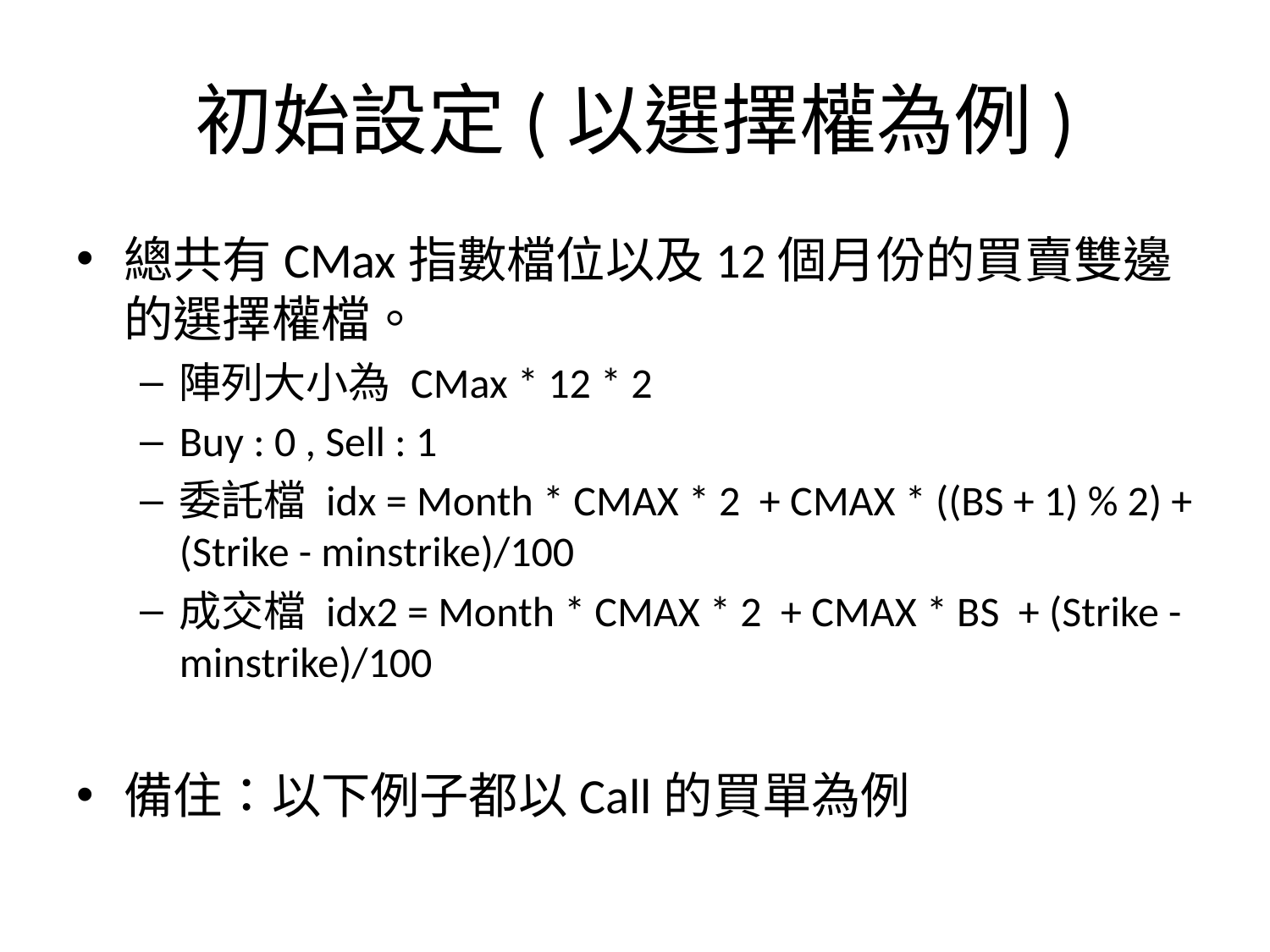

# 初始設定(以選擇權為例)
總共有CMax指數檔位以及12個月份的買賣雙邊的選擇權檔。
陣列大小為 CMax * 12 * 2
Buy : 0 , Sell : 1
委託檔 idx = Month * CMAX * 2  + CMAX * ((BS + 1) % 2) + (Strike - minstrike)/100
成交檔 idx2 = Month * CMAX * 2  + CMAX * BS  + (Strike - minstrike)/100

備住：以下例子都以Call的買單為例